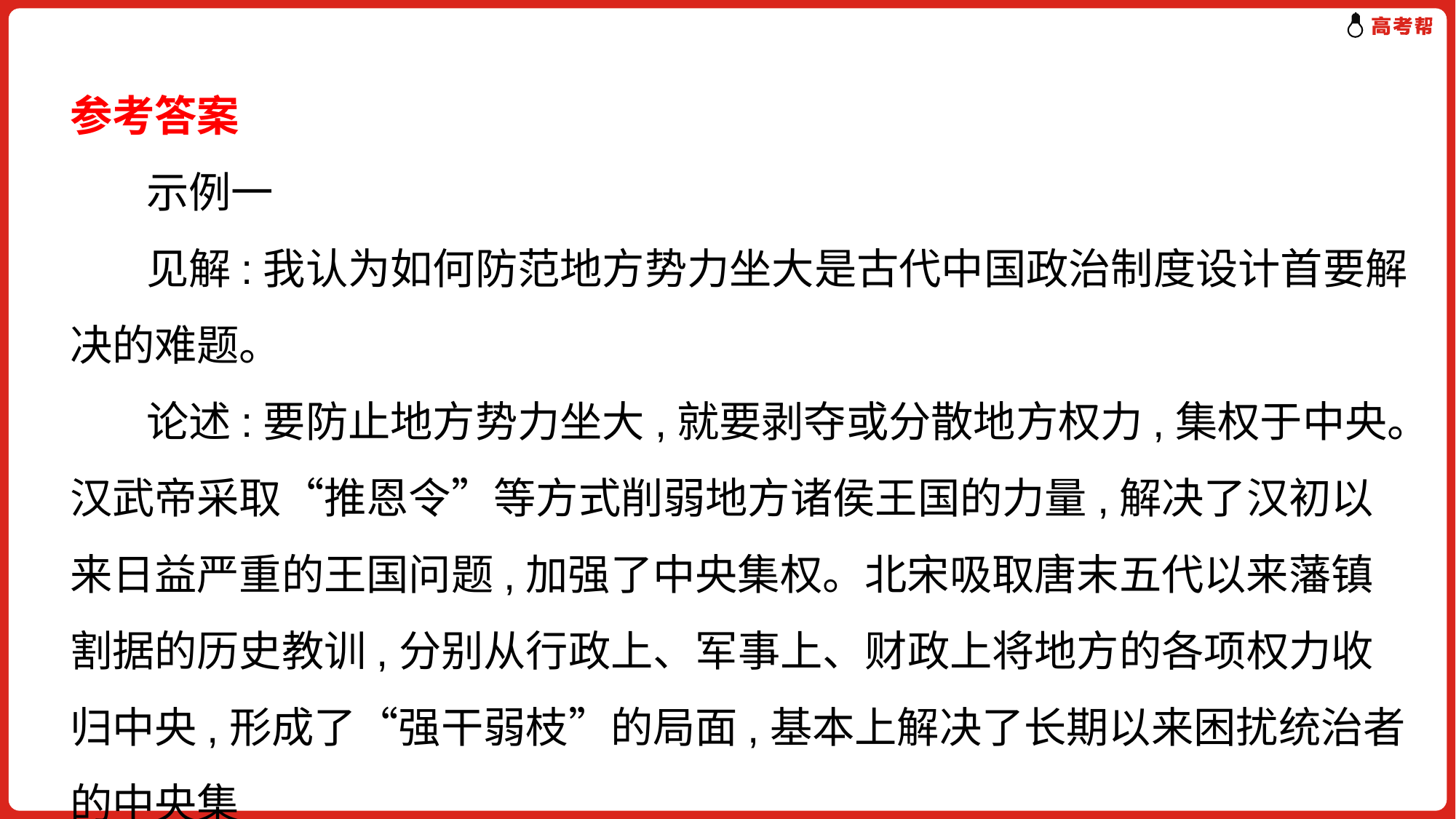

参考答案
       示例一
       见解:我认为如何防范地方势力坐大是古代中国政治制度设计首要解决的难题。
       论述:要防止地方势力坐大,就要剥夺或分散地方权力,集权于中央。汉武帝采取“推恩令”等方式削弱地方诸侯王国的力量,解决了汉初以来日益严重的王国问题,加强了中央集权。北宋吸取唐末五代以来藩镇割据的历史教训,分别从行政上、军事上、财政上将地方的各项权力收归中央,形成了“强干弱枝”的局面,基本上解决了长期以来困扰统治者的中央集